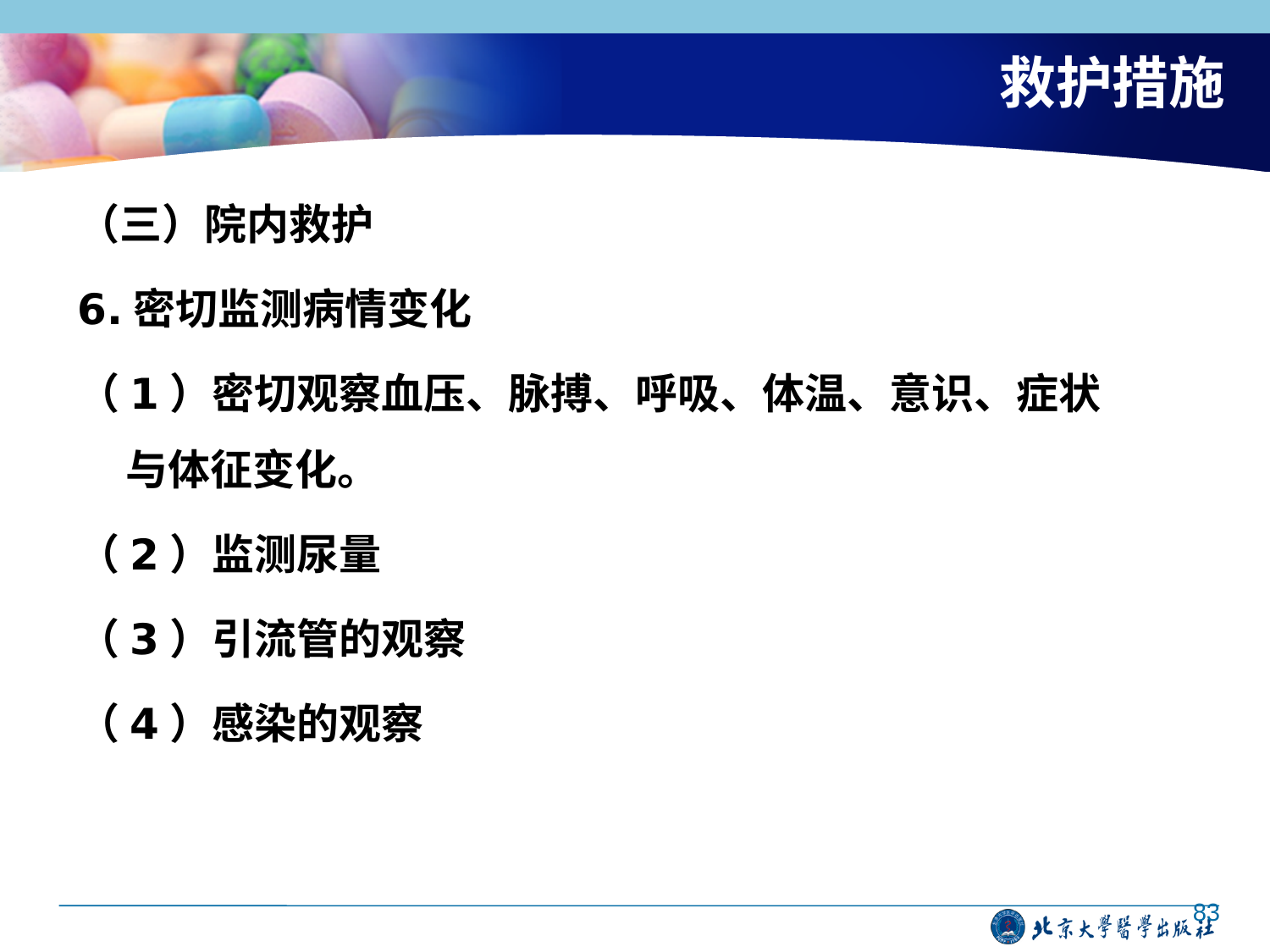

# 救护措施
（三）院内救护
6.密切监测病情变化
（1）密切观察血压、脉搏、呼吸、体温、意识、症状与体征变化。
（2）监测尿量
（3）引流管的观察
（4）感染的观察

83